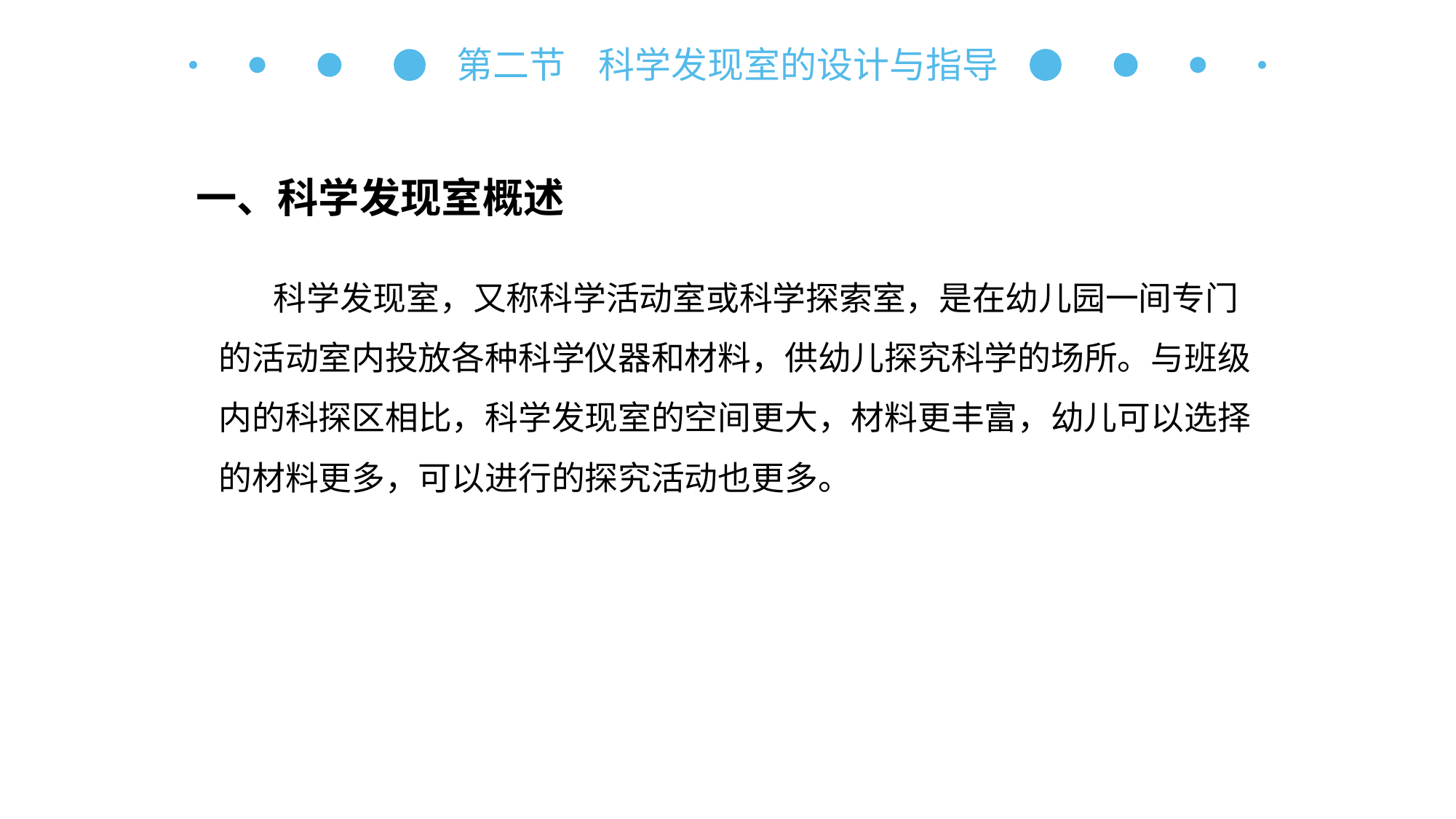

第二节    科学发现室的设计与指导

一、科学发现室概述
科学发现室，又称科学活动室或科学探索室，是在幼儿园一间专门的活动室内投放各种科学仪器和材料，供幼儿探究科学的场所。与班级内的科探区相比，科学发现室的空间更大，材料更丰富，幼儿可以选择的材料更多，可以进行的探究活动也更多。
自主